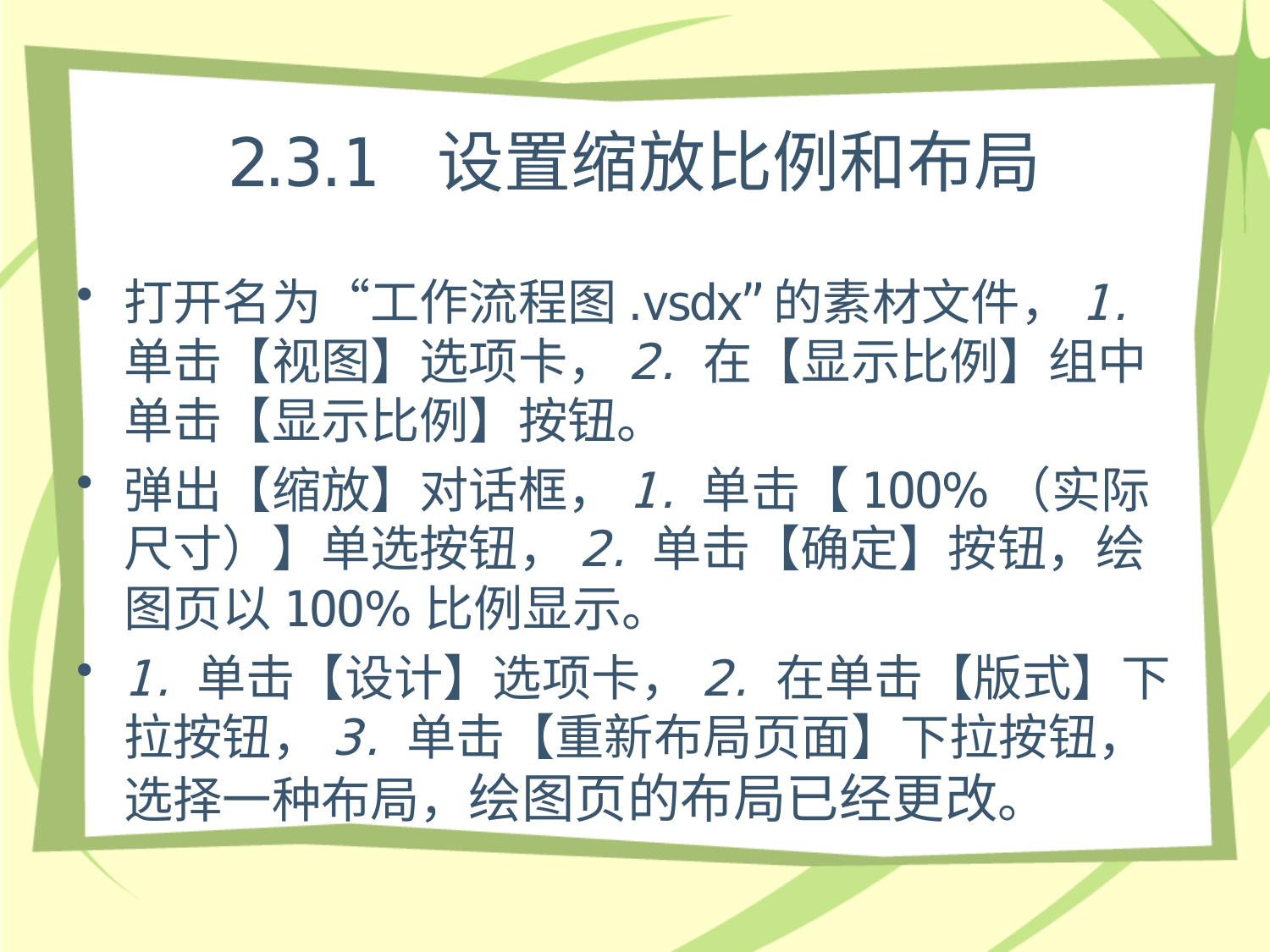

# 2.3.1  设置缩放比例和布局
打开名为“工作流程图.vsdx”的素材文件，1. 单击【视图】选项卡，2. 在【显示比例】组中单击【显示比例】按钮。
弹出【缩放】对话框，1. 单击【100%（实际尺寸）】单选按钮，2. 单击【确定】按钮，绘图页以100%比例显示。
1. 单击【设计】选项卡，2. 在单击【版式】下拉按钮，3. 单击【重新布局页面】下拉按钮，选择一种布局，绘图页的布局已经更改。